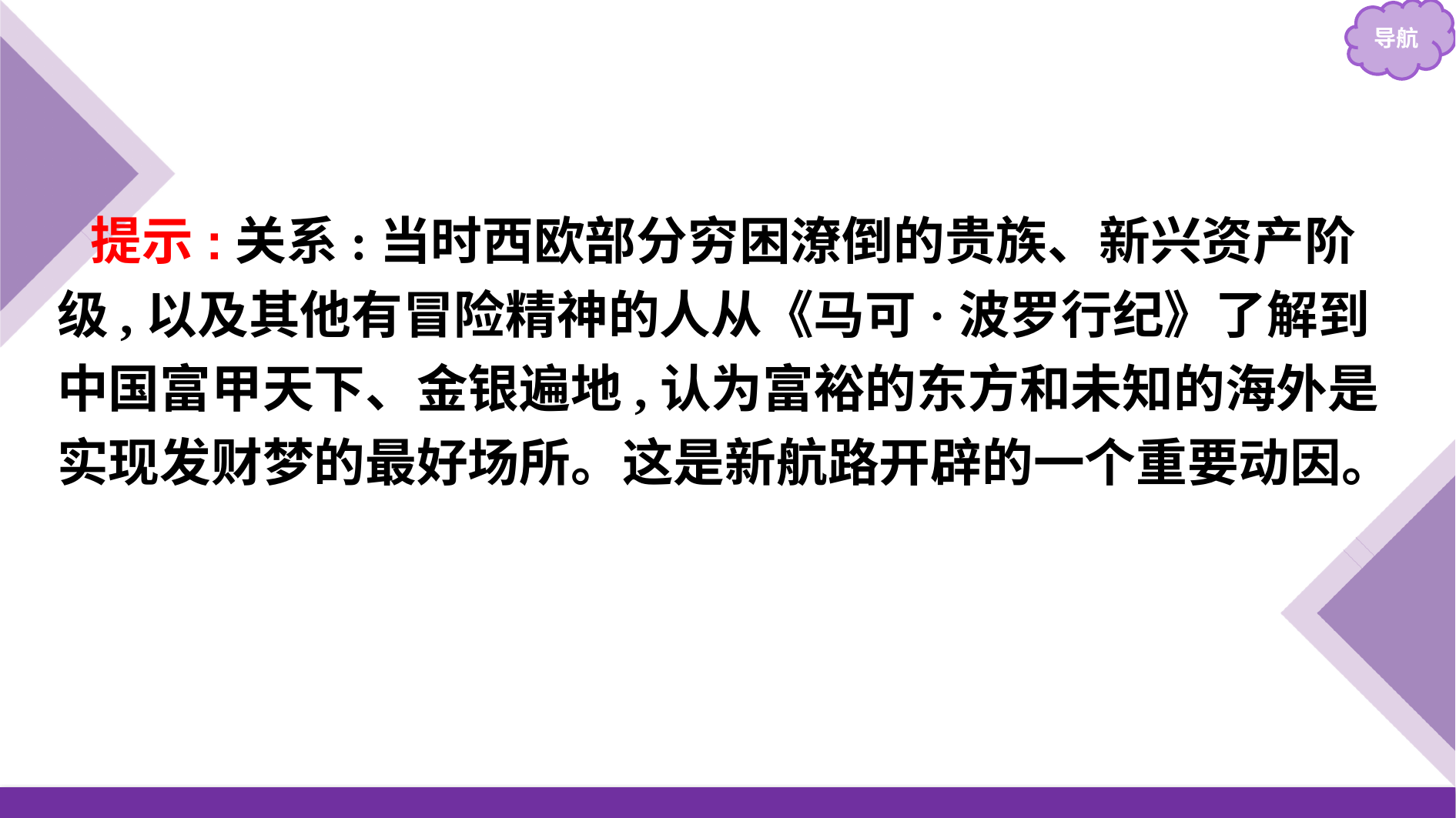

提示:关系:当时西欧部分穷困潦倒的贵族、新兴资产阶级,以及其他有冒险精神的人从《马可·波罗行纪》了解到中国富甲天下、金银遍地,认为富裕的东方和未知的海外是实现发财梦的最好场所。这是新航路开辟的一个重要动因。